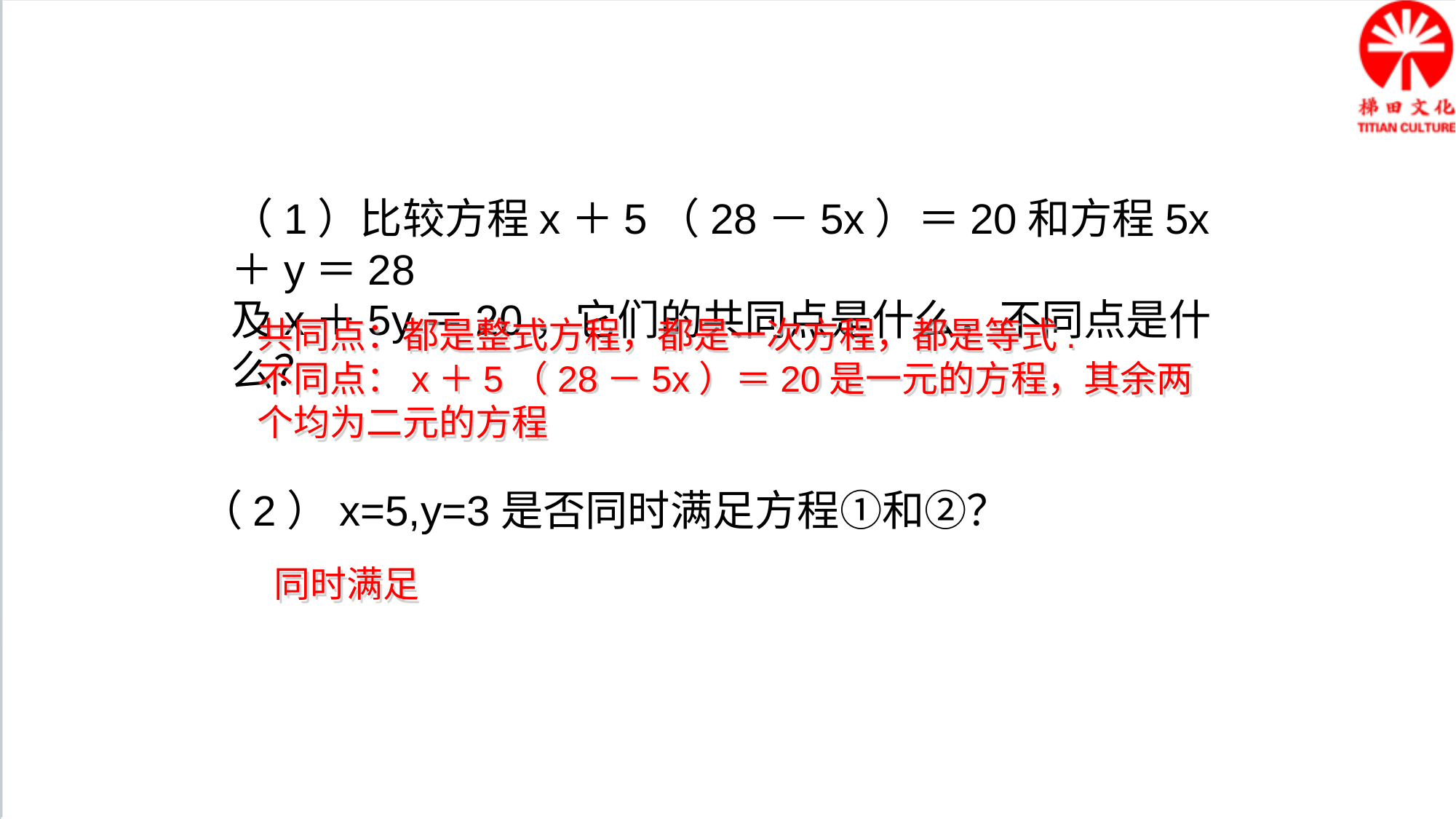

（1）比较方程x＋5（28－5x）＝20和方程5x＋y＝28
及x＋5y＝20，它们的共同点是什么，不同点是什么？
共同点：都是整式方程，都是一次方程，都是等式.
不同点：x＋5（28－5x）＝20是一元的方程，其余两个均为二元的方程
（2）x=5,y=3是否同时满足方程①和②？
同时满足